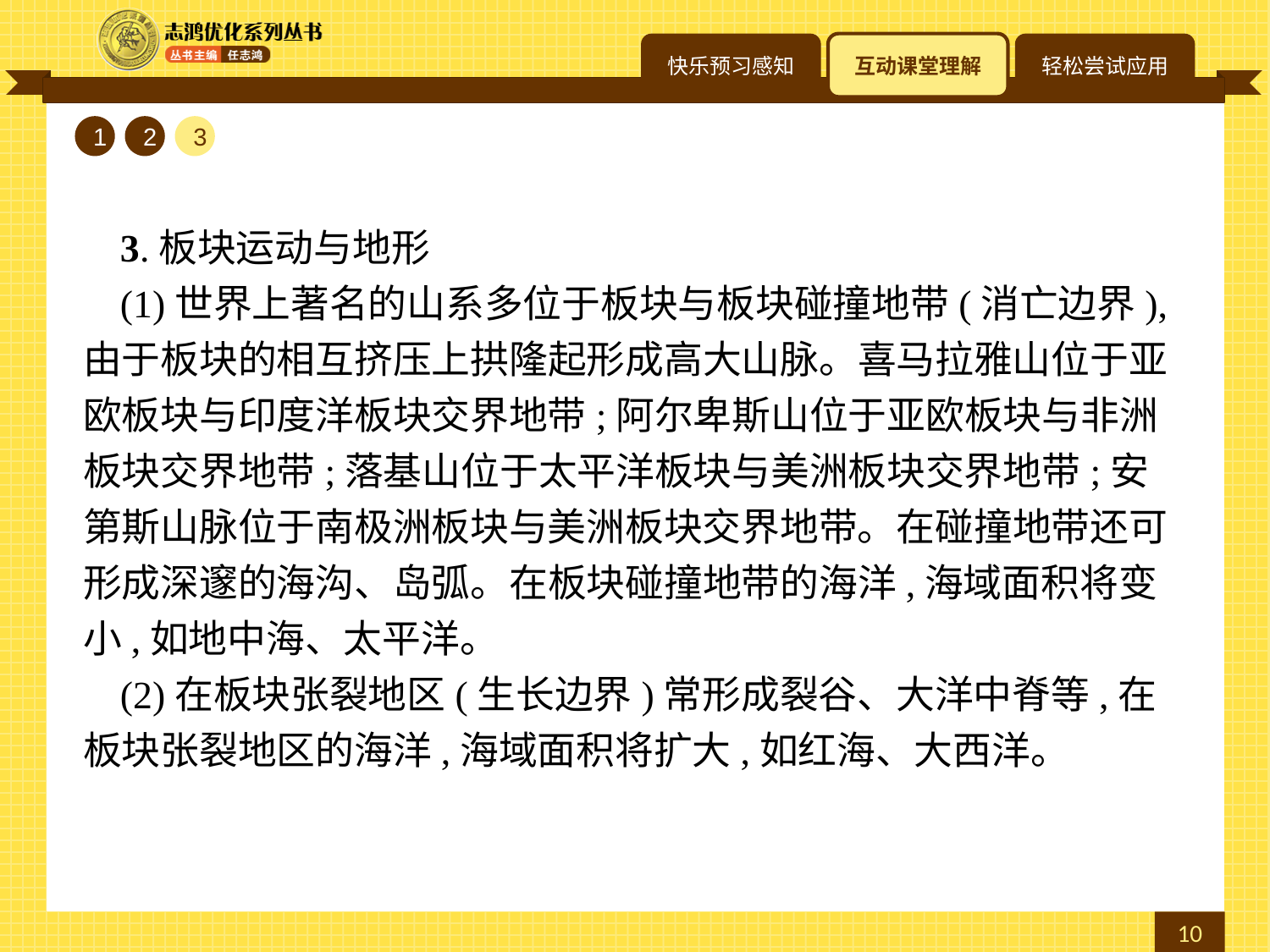

1
2
3
3.板块运动与地形
(1)世界上著名的山系多位于板块与板块碰撞地带(消亡边界),由于板块的相互挤压上拱隆起形成高大山脉。喜马拉雅山位于亚欧板块与印度洋板块交界地带;阿尔卑斯山位于亚欧板块与非洲板块交界地带;落基山位于太平洋板块与美洲板块交界地带;安第斯山脉位于南极洲板块与美洲板块交界地带。在碰撞地带还可形成深邃的海沟、岛弧。在板块碰撞地带的海洋,海域面积将变小,如地中海、太平洋。
(2)在板块张裂地区(生长边界)常形成裂谷、大洋中脊等,在板块张裂地区的海洋,海域面积将扩大,如红海、大西洋。